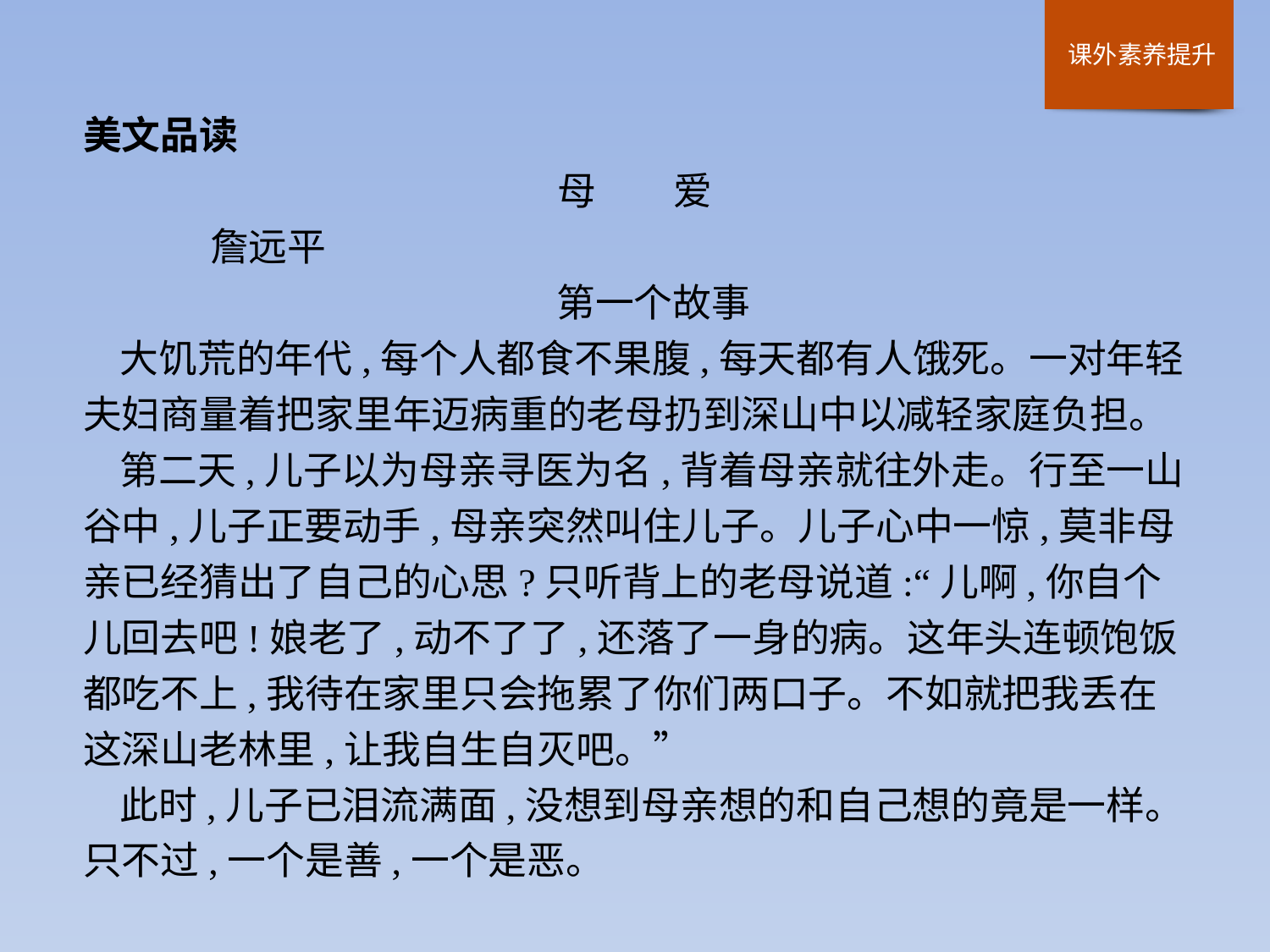

美文品读
母　　爱
	詹远平
第一个故事
大饥荒的年代,每个人都食不果腹,每天都有人饿死。一对年轻夫妇商量着把家里年迈病重的老母扔到深山中以减轻家庭负担。
第二天,儿子以为母亲寻医为名,背着母亲就往外走。行至一山谷中,儿子正要动手,母亲突然叫住儿子。儿子心中一惊,莫非母亲已经猜出了自己的心思?只听背上的老母说道:“儿啊,你自个儿回去吧!娘老了,动不了了,还落了一身的病。这年头连顿饱饭都吃不上,我待在家里只会拖累了你们两口子。不如就把我丢在这深山老林里,让我自生自灭吧。”
此时,儿子已泪流满面,没想到母亲想的和自己想的竟是一样。只不过,一个是善,一个是恶。